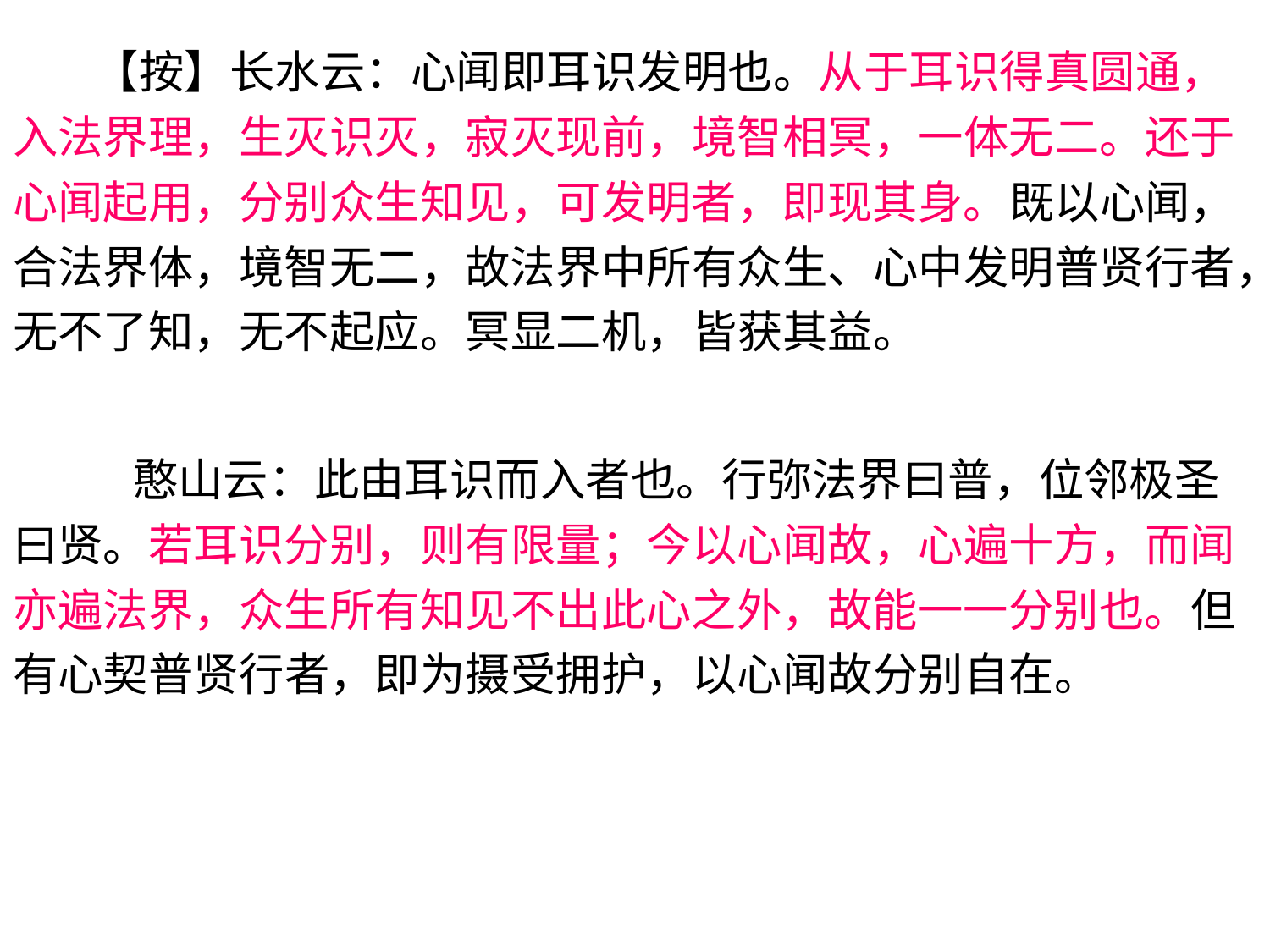

【按】长水云：心闻即耳识发明也。从于耳识得真圆通，入法界理，生灭识灭，寂灭现前，境智相冥，一体无二。还于心闻起用，分别众生知见，可发明者，即现其身。既以心闻，合法界体，境智无二，故法界中所有众生、心中发明普贤行者，无不了知，无不起应。冥显二机，皆获其益。

           憨山云：此由耳识而入者也。行弥法界曰普，位邻极圣曰贤。若耳识分别，则有限量；今以心闻故，心遍十方，而闻亦遍法界，众生所有知见不出此心之外，故能一一分别也。但有心契普贤行者，即为摄受拥护，以心闻故分别自在。